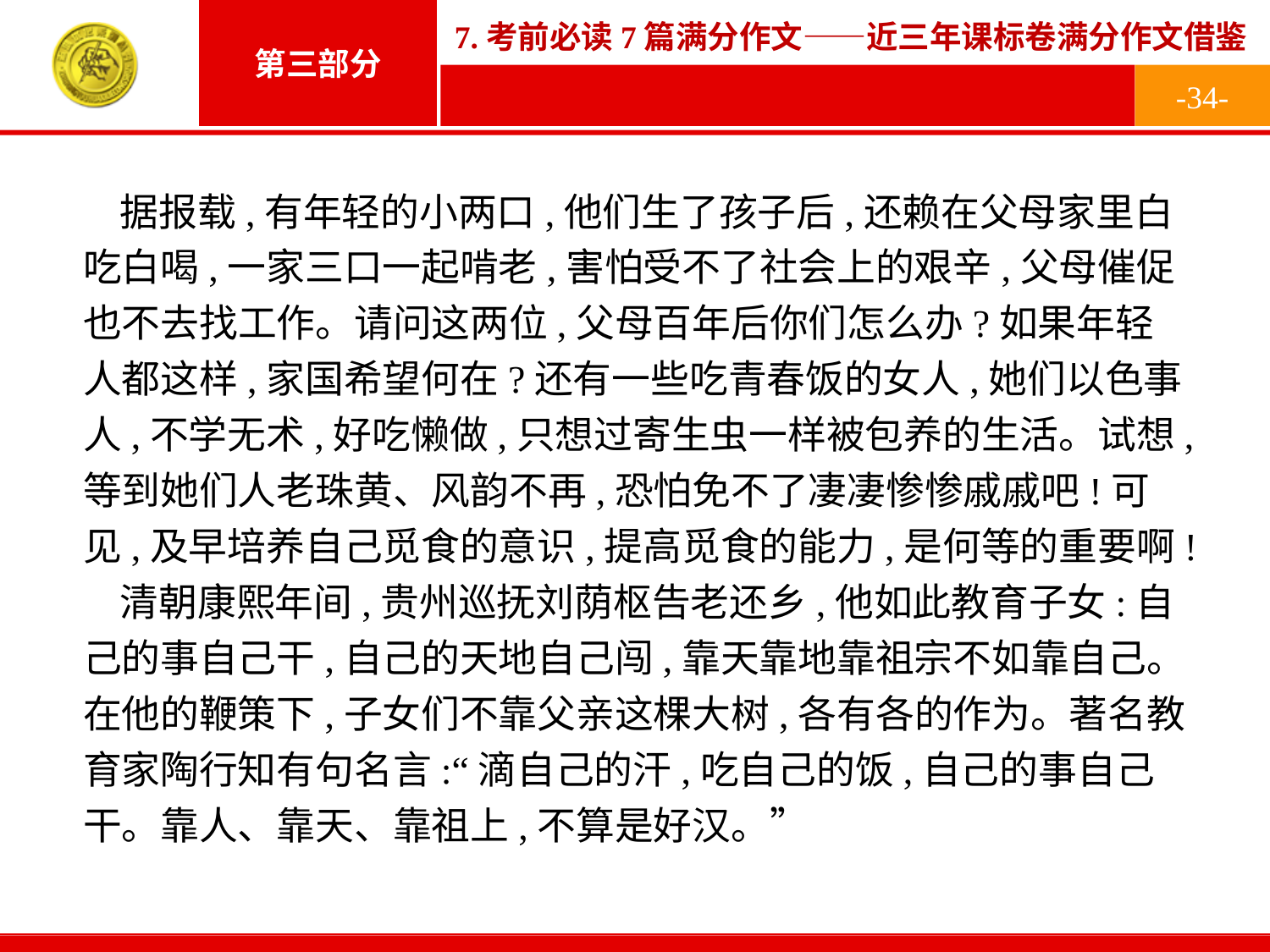

-34-
据报载,有年轻的小两口,他们生了孩子后,还赖在父母家里白吃白喝,一家三口一起啃老,害怕受不了社会上的艰辛,父母催促也不去找工作。请问这两位,父母百年后你们怎么办?如果年轻人都这样,家国希望何在?还有一些吃青春饭的女人,她们以色事人,不学无术,好吃懒做,只想过寄生虫一样被包养的生活。试想,等到她们人老珠黄、风韵不再,恐怕免不了凄凄惨惨戚戚吧!可见,及早培养自己觅食的意识,提高觅食的能力,是何等的重要啊!
清朝康熙年间,贵州巡抚刘荫枢告老还乡,他如此教育子女:自己的事自己干,自己的天地自己闯,靠天靠地靠祖宗不如靠自己。在他的鞭策下,子女们不靠父亲这棵大树,各有各的作为。著名教育家陶行知有句名言:“滴自己的汗,吃自己的饭,自己的事自己干。靠人、靠天、靠祖上,不算是好汉。”